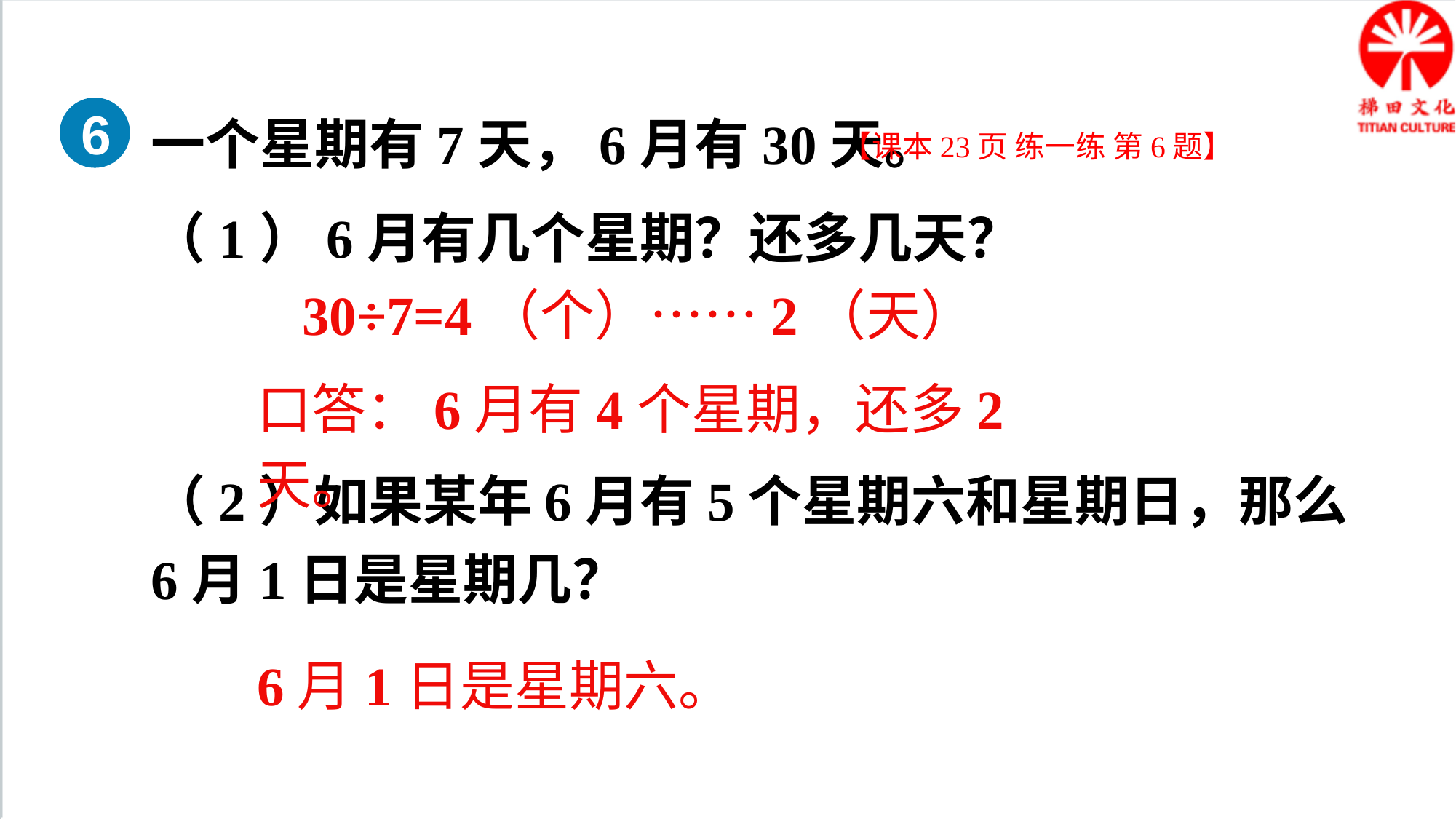

一个星期有7天，6月有30天。
6
【课本23页 练一练 第6题】
（1）6月有几个星期？还多几天？
30÷7=4（个）……2（天）
口答：6月有4个星期，还多2天。
（2）如果某年6月有5个星期六和星期日，那么6月1日是星期几？
6月1日是星期六。